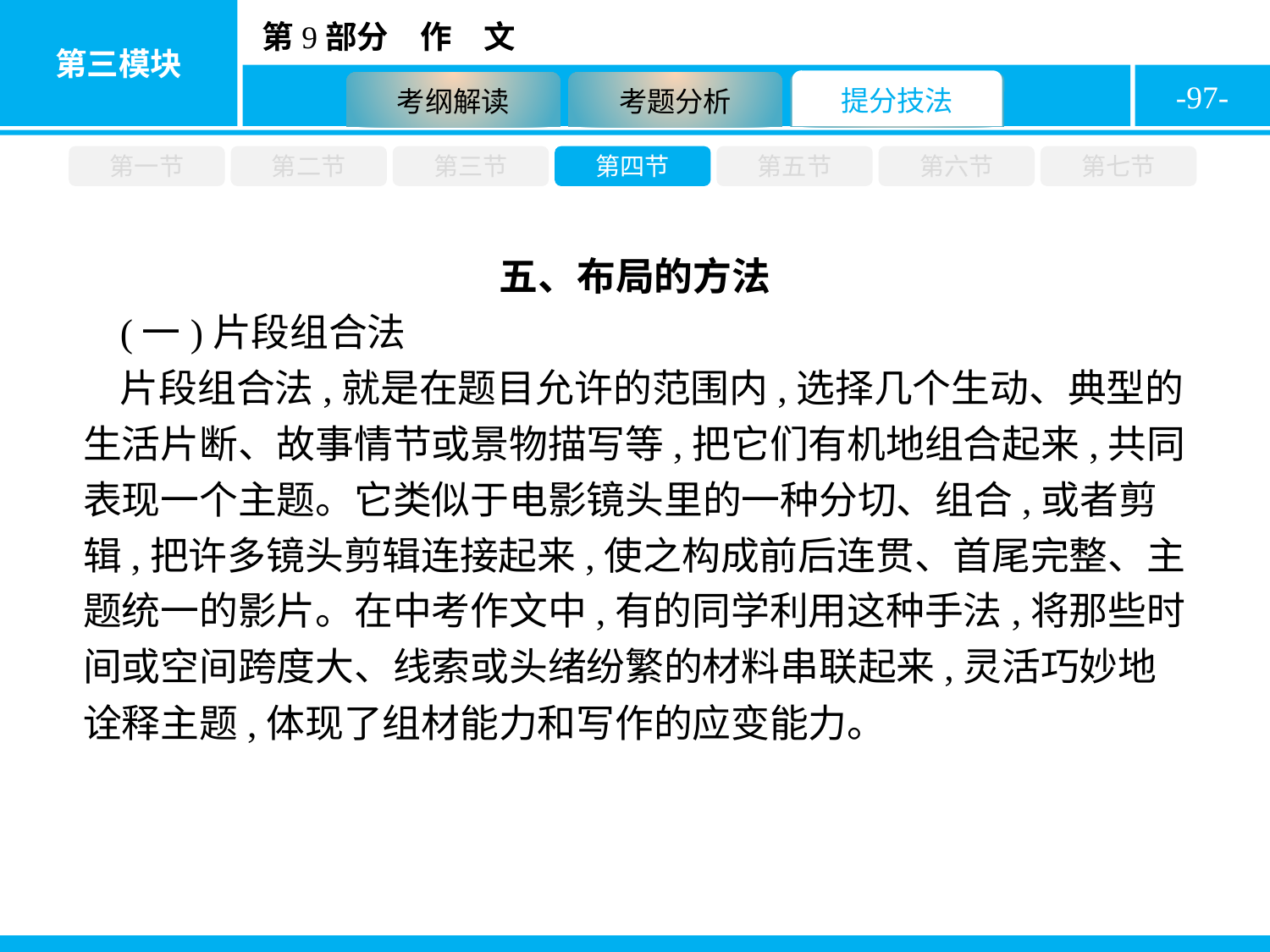

-97-
第一节
第二节
第三节
第四节
第五节
第六节
第七节
五、布局的方法
(一)片段组合法
片段组合法,就是在题目允许的范围内,选择几个生动、典型的生活片断、故事情节或景物描写等,把它们有机地组合起来,共同表现一个主题。它类似于电影镜头里的一种分切、组合,或者剪辑,把许多镜头剪辑连接起来,使之构成前后连贯、首尾完整、主题统一的影片。在中考作文中,有的同学利用这种手法,将那些时间或空间跨度大、线索或头绪纷繁的材料串联起来,灵活巧妙地诠释主题,体现了组材能力和写作的应变能力。